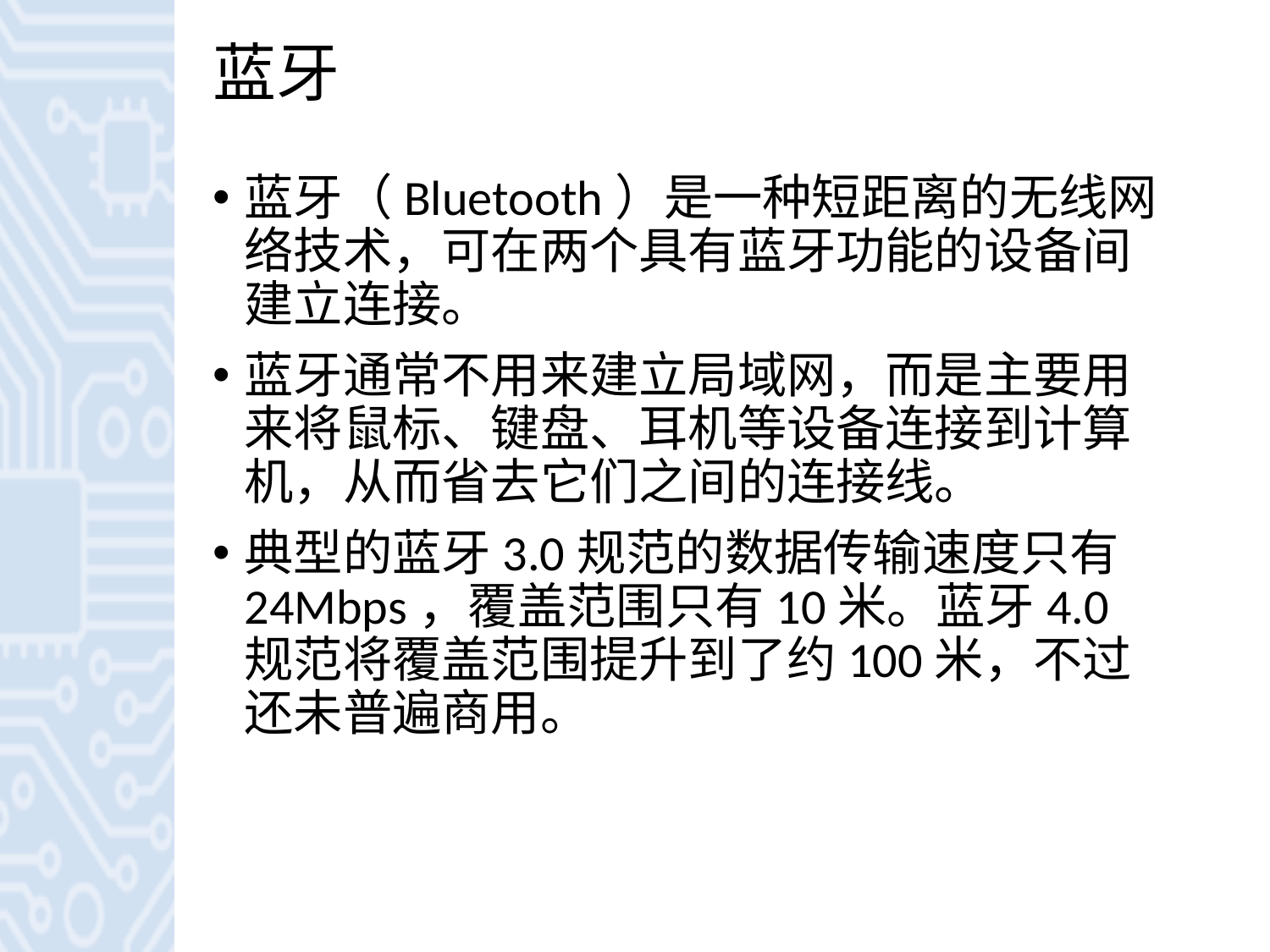

# 蓝牙
蓝牙（Bluetooth）是一种短距离的无线网络技术，可在两个具有蓝牙功能的设备间建立连接。
蓝牙通常不用来建立局域网，而是主要用来将鼠标、键盘、耳机等设备连接到计算机，从而省去它们之间的连接线。
典型的蓝牙3.0规范的数据传输速度只有24Mbps，覆盖范围只有10米。蓝牙4.0规范将覆盖范围提升到了约100米，不过还未普遍商用。